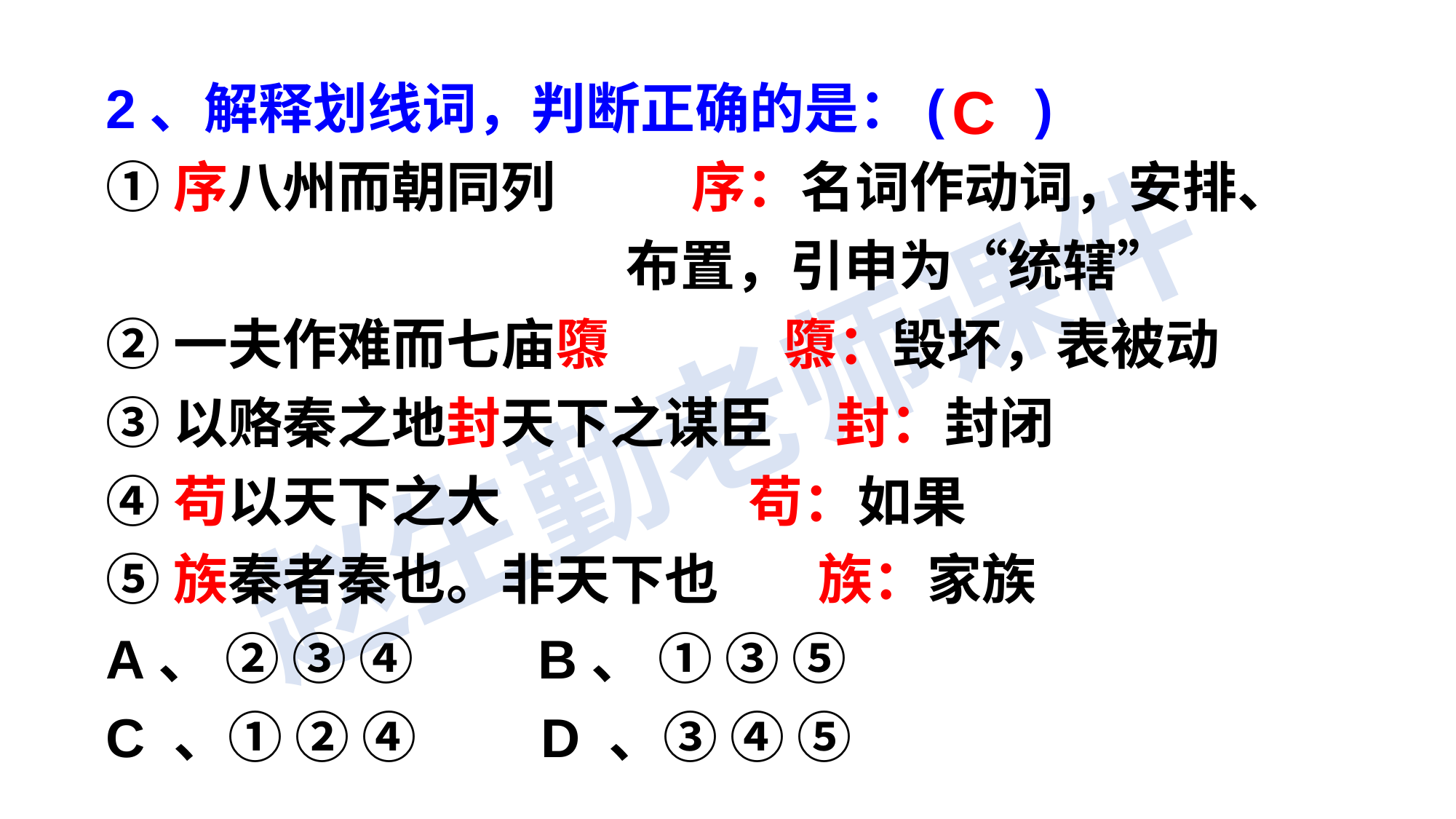

2、解释划线词，判断正确的是：(      )
①序八州而朝同列           序：名词作动词，安排、
                                         布置，引申为“统辖”
②一夫作难而七庙隳              隳：毁坏，表被动
③以赂秦之地封天下之谋臣     封：封闭
④苟以天下之大                    苟：如果
⑤族秦者秦也。非天下也        族：家族
A、 ② ③ ④         B、 ① ③ ⑤
C 、① ② ④         D 、③ ④ ⑤
C